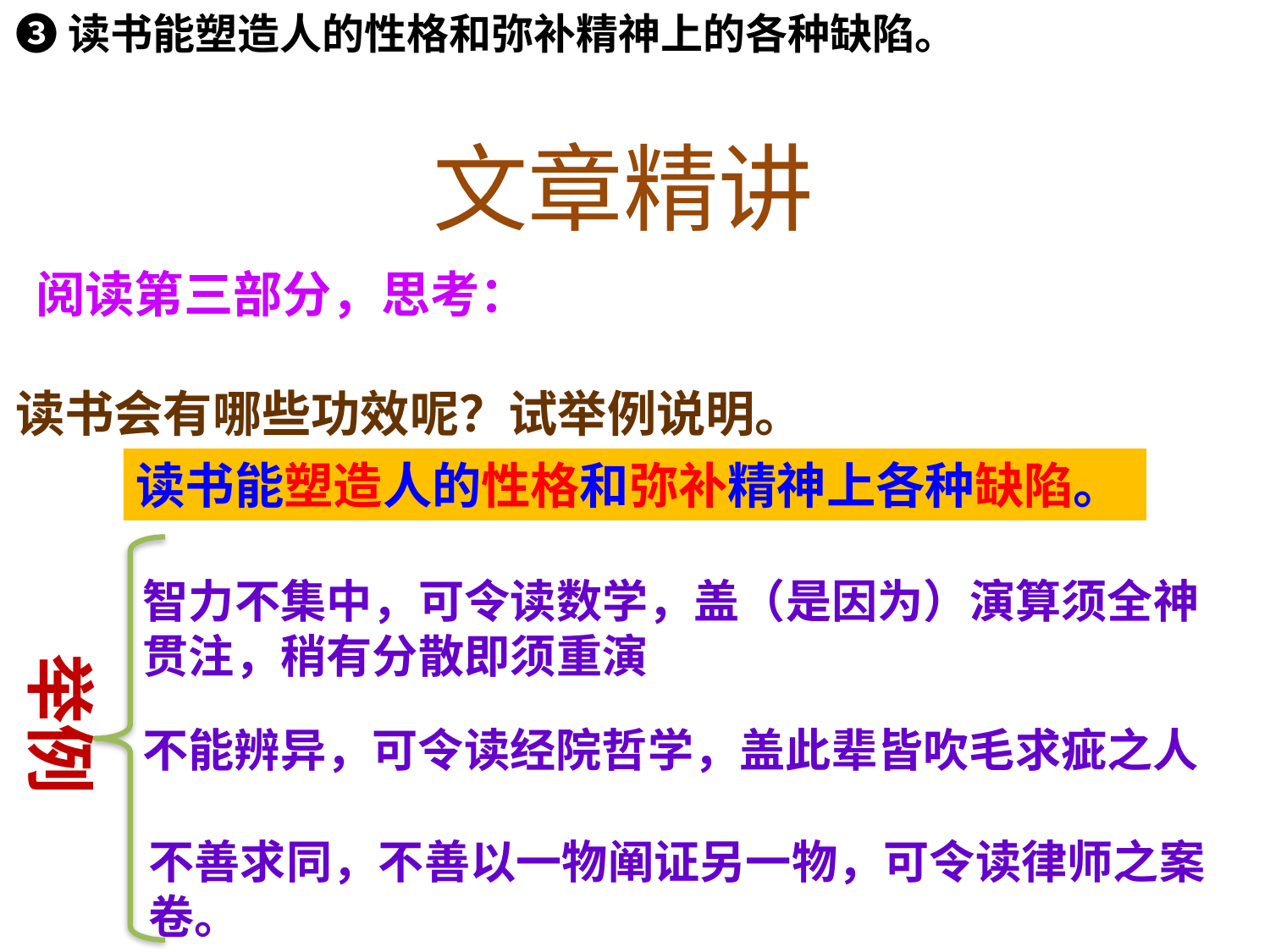

❸读书能塑造人的性格和弥补精神上的各种缺陷。
文章精讲
 阅读第三部分，思考：
读书会有哪些功效呢？试举例说明。
读书能塑造人的性格和弥补精神上各种缺陷。

智力不集中，可令读数学，盖（是因为）演算须全神贯注，稍有分散即须重演
举例
不能辨异，可令读经院哲学，盖此辈皆吹毛求疵之人
不善求同，不善以一物阐证另一物，可令读律师之案卷。